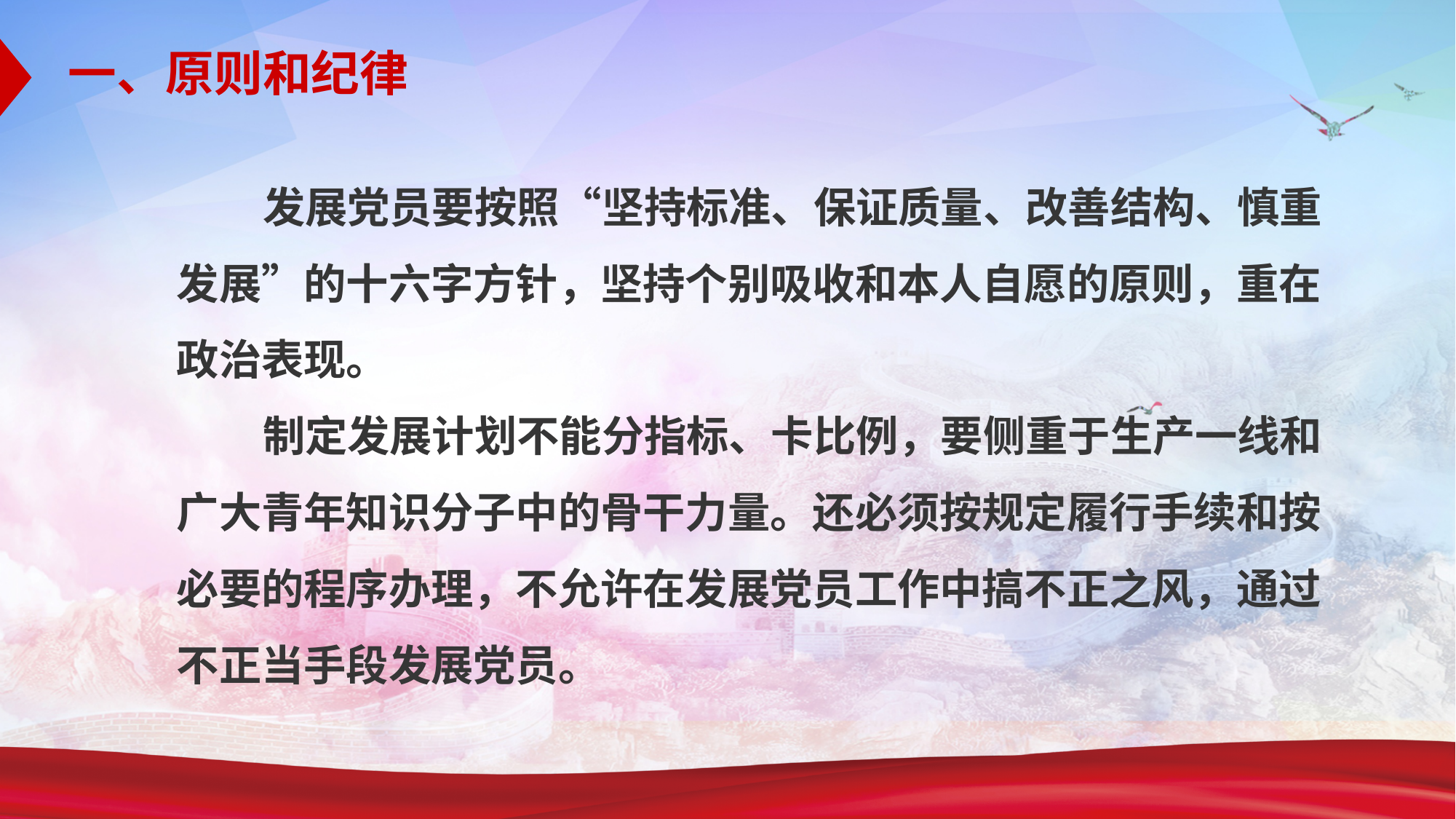

一、原则和纪律

发展党员要按照“坚持标准、保证质量、改善结构、慎重发展”的十六字方针，坚持个别吸收和本人自愿的原则，重在政治表现。
制定发展计划不能分指标、卡比例，要侧重于生产一线和广大青年知识分子中的骨干力量。还必须按规定履行手续和按必要的程序办理，不允许在发展党员工作中搞不正之风，通过不正当手段发展党员。